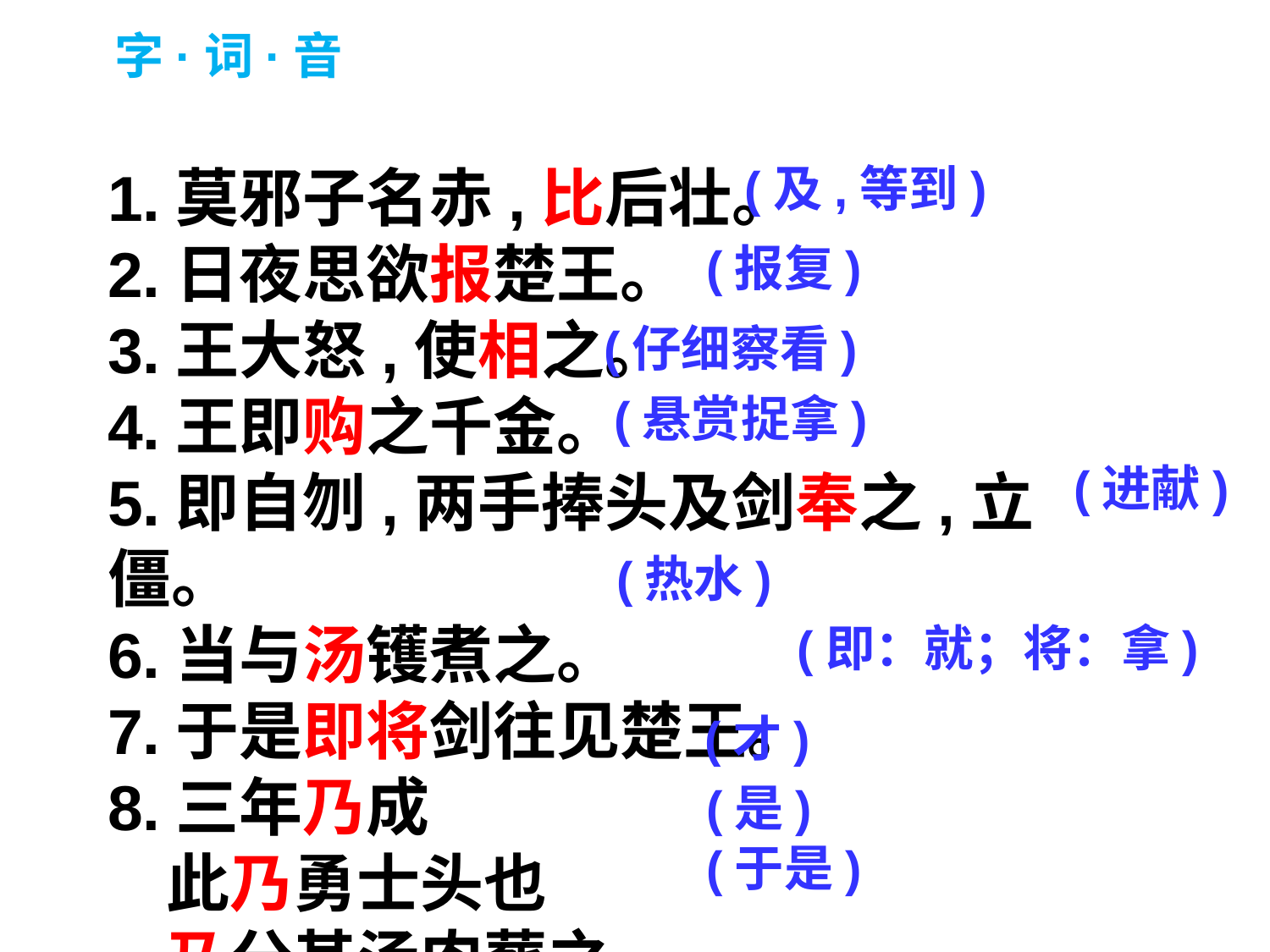

字·词·音
1.莫邪子名赤,比后壮。
2.日夜思欲报楚王。
3.王大怒,使相之。
4.王即购之千金。
5.即自刎,两手捧头及剑奉之,立僵。
6.当与汤镬煮之。
7.于是即将剑往见楚王。
8.三年乃成
   此乃勇士头也
   乃分其汤肉葬之
(及,等到)
(报复)
(仔细察看)
(悬赏捉拿)
(进献)
(热水)
(即：就；将：拿)
(才)
(是)
(于是)